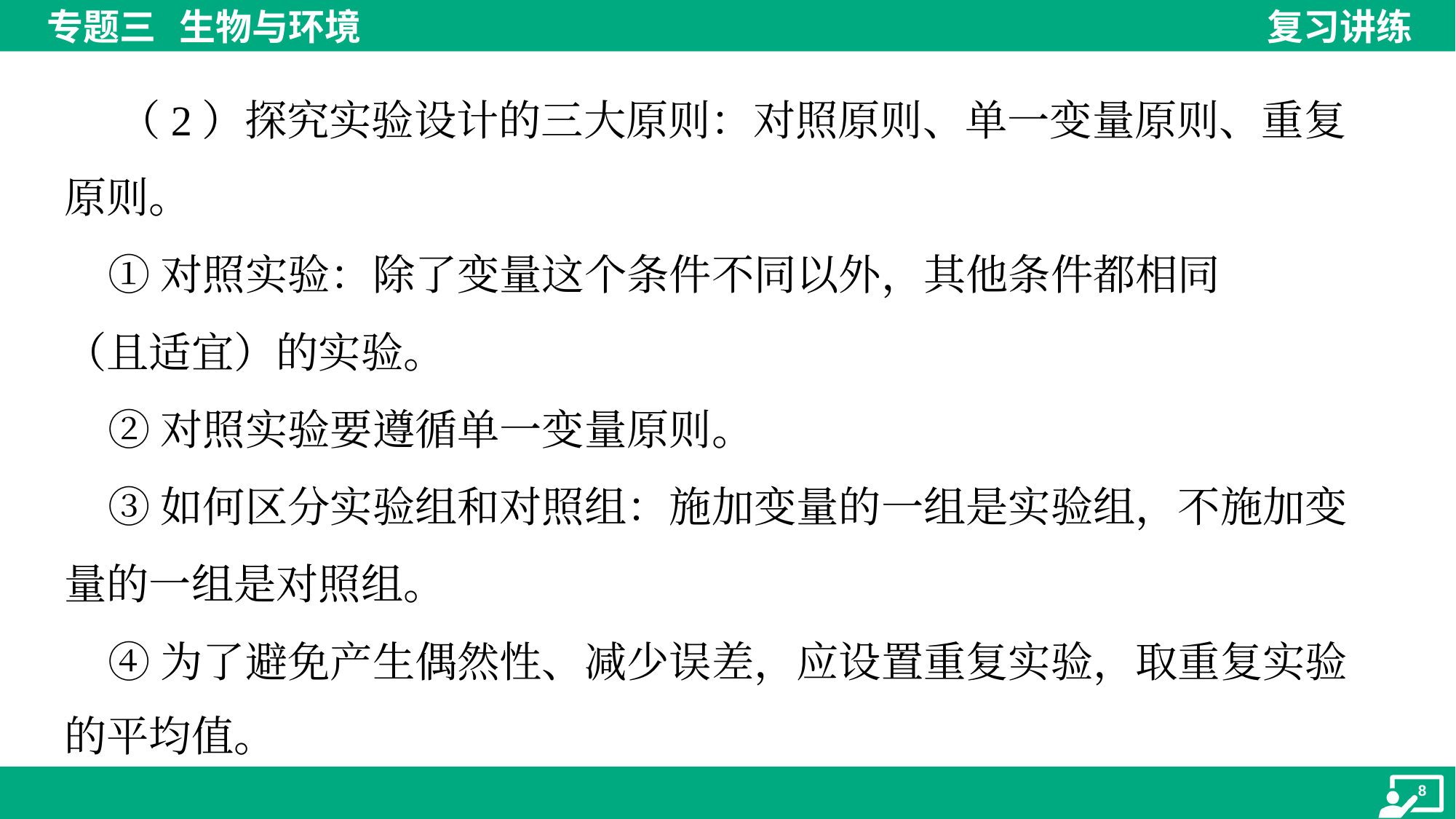

（2）探究实验设计的三大原则：对照原则、单一变量原则、重复
原则。
    ①对照实验：除了变量这个条件不同以外，其他条件都相同
（且适宜）的实验。
    ②对照实验要遵循单一变量原则。
    ③如何区分实验组和对照组：施加变量的一组是实验组，不施加变
量的一组是对照组。
    ④为了避免产生偶然性、减少误差，应设置重复实验，取重复实验
的平均值。